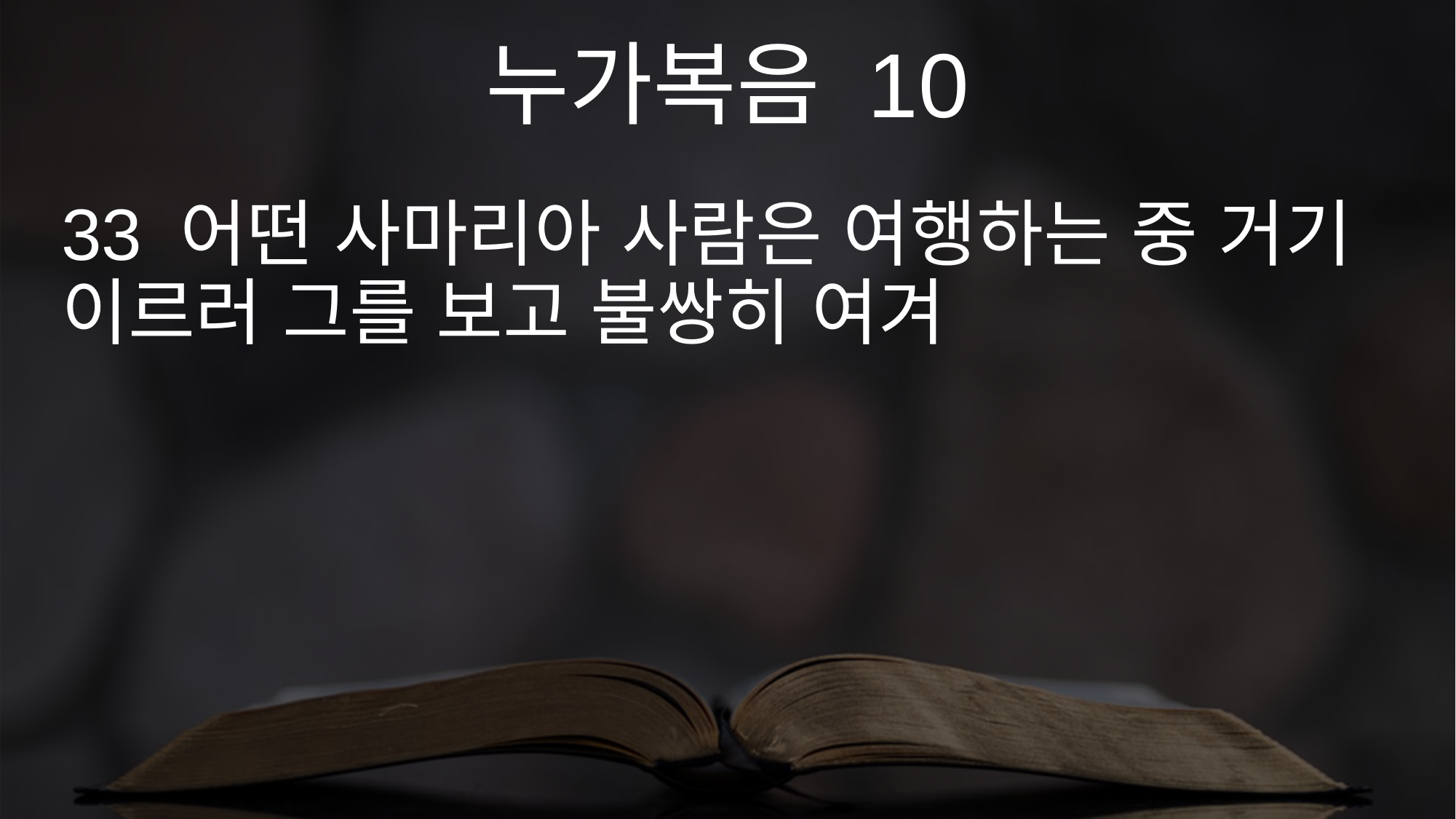

누가복음 10
33 어떤 사마리아 사람은 여행하는 중 거기 이르러 그를 보고 불쌍히 여겨